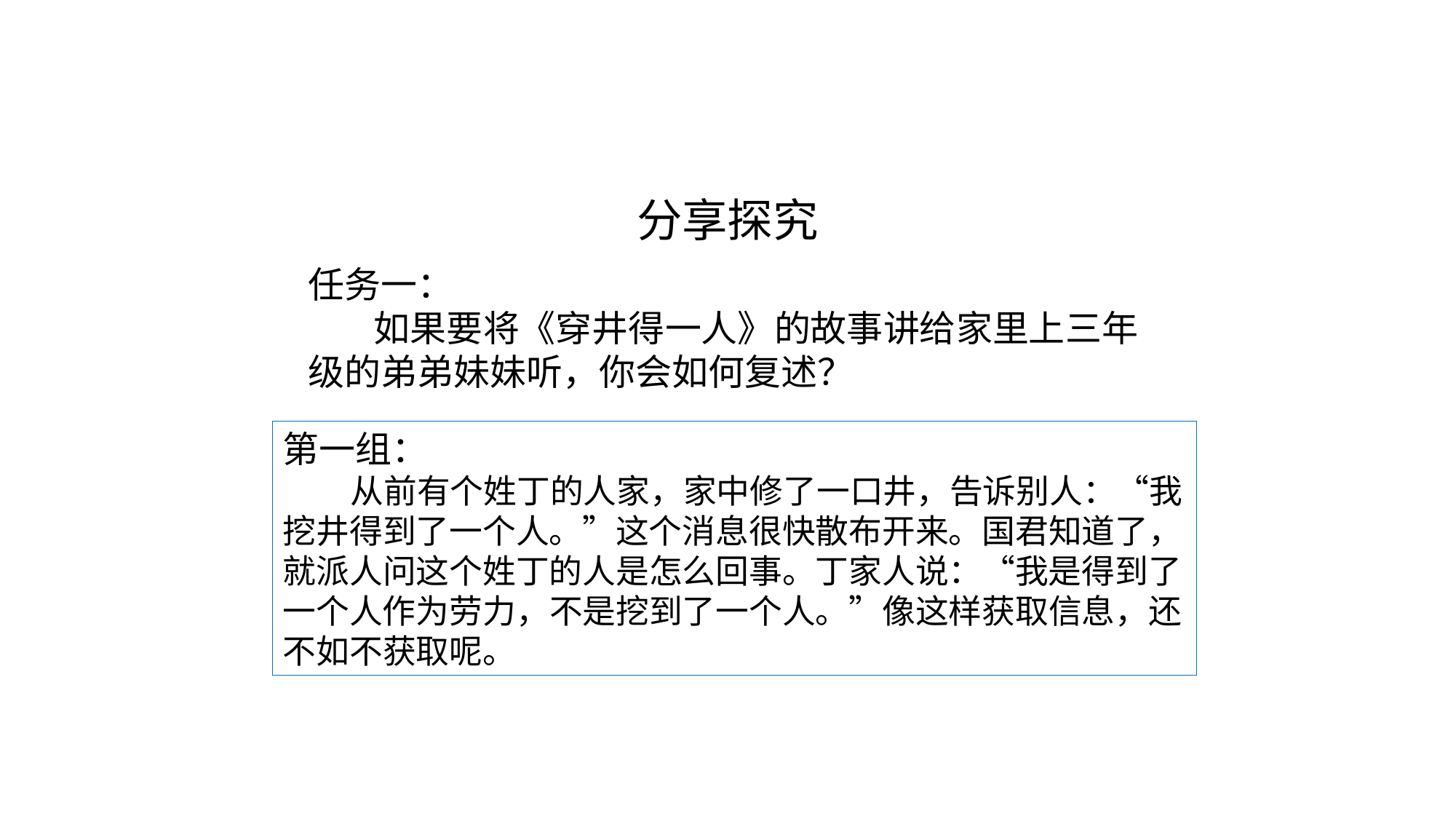

# 分享探究
任务一：
       如果要将《穿井得一人》的故事讲给家里上三年级的弟弟妹妹听，你会如何复述？
第一组：
        从前有个姓丁的人家，家中修了一口井，告诉别人：“我挖井得到了一个人。”这个消息很快散布开来。国君知道了，就派人问这个姓丁的人是怎么回事。丁家人说：“我是得到了一个人作为劳力，不是挖到了一个人。”像这样获取信息，还不如不获取呢。